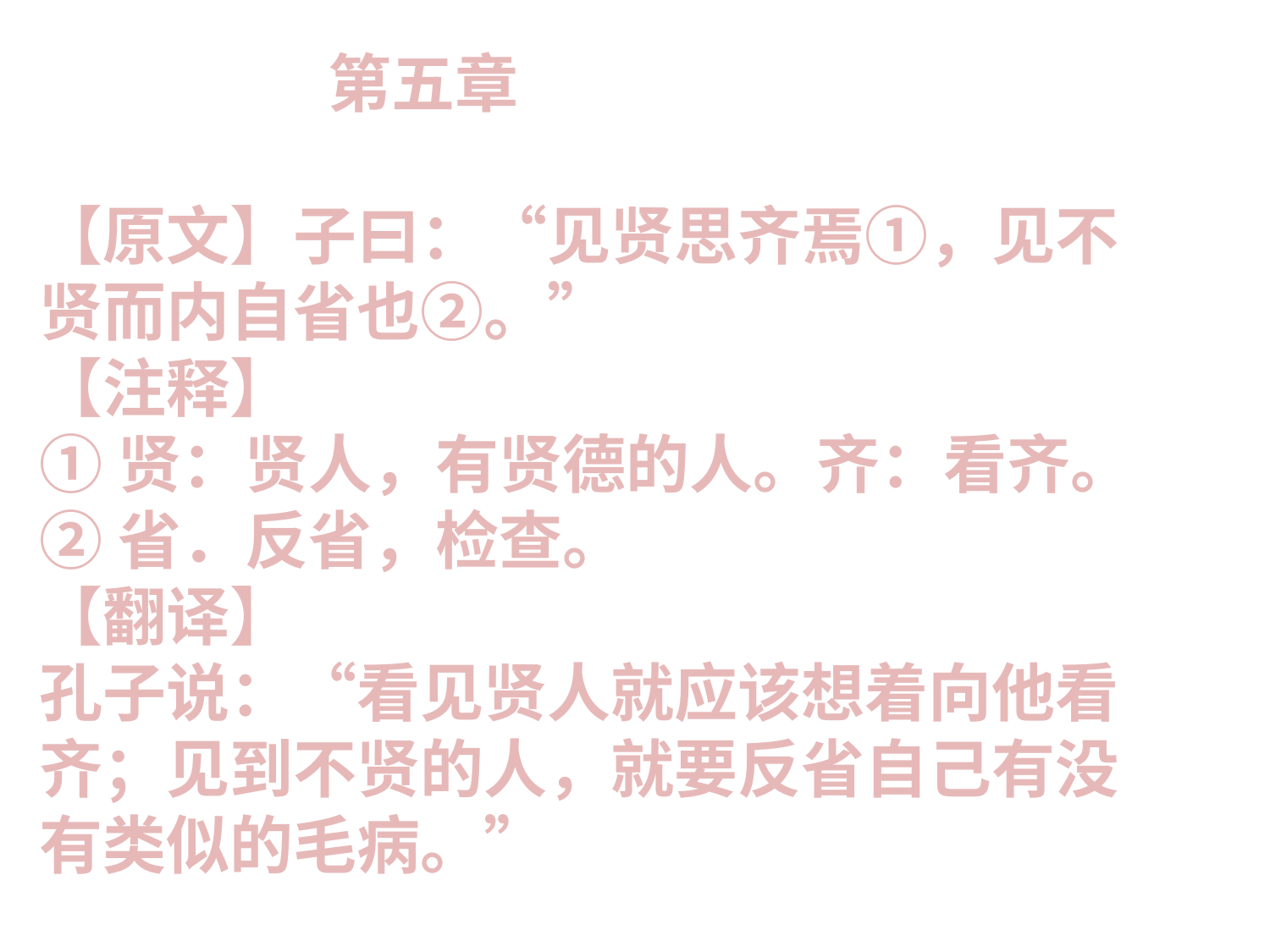

第五章【原文】子曰：“见贤思齐焉①，见不贤而内自省也②。”【注释】①贤：贤人，有贤德的人。齐：看齐。②省．反省，检查。【翻译】孔子说：“看见贤人就应该想着向他看齐；见到不贤的人，就要反省自己有没有类似的毛病。”